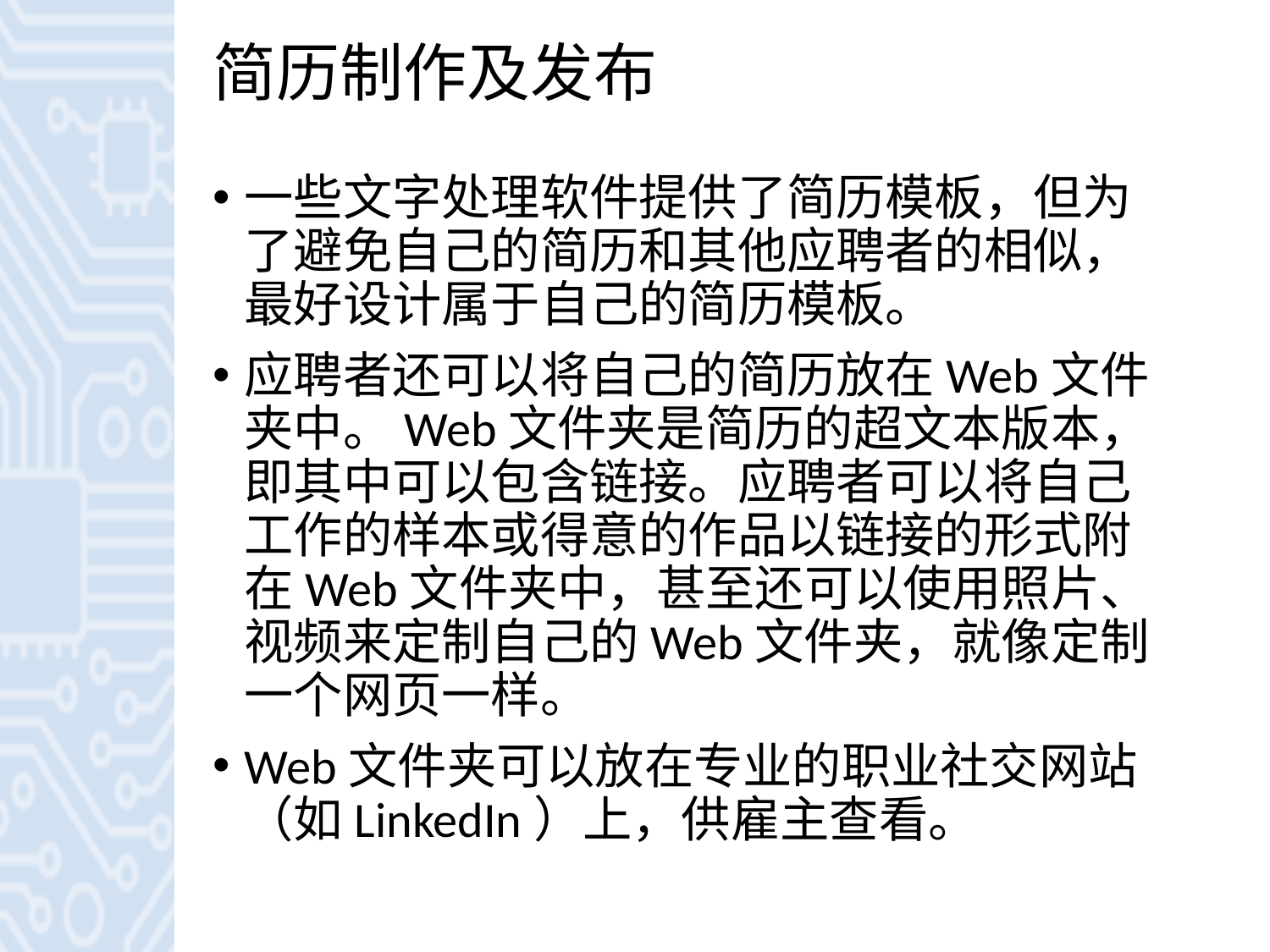

# 简历制作及发布
一些文字处理软件提供了简历模板，但为了避免自己的简历和其他应聘者的相似，最好设计属于自己的简历模板。
应聘者还可以将自己的简历放在Web文件夹中。Web文件夹是简历的超文本版本，即其中可以包含链接。应聘者可以将自己工作的样本或得意的作品以链接的形式附在Web文件夹中，甚至还可以使用照片、视频来定制自己的Web文件夹，就像定制一个网页一样。
Web文件夹可以放在专业的职业社交网站（如LinkedIn）上，供雇主查看。